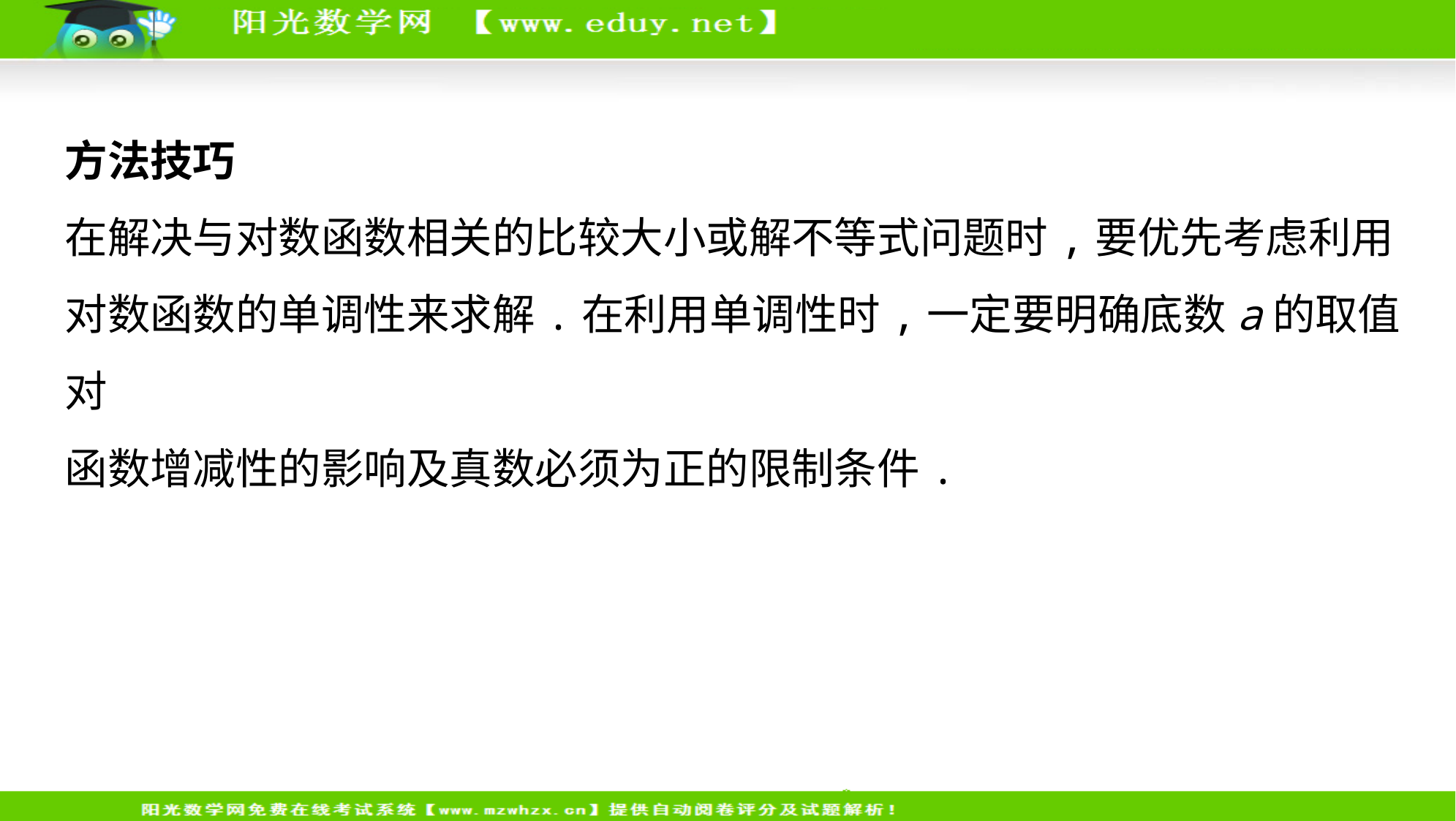

方法技巧
在解决与对数函数相关的比较大小或解不等式问题时,要优先考虑利用
对数函数的单调性来求解.在利用单调性时,一定要明确底数a的取值对
函数增减性的影响及真数必须为正的限制条件.